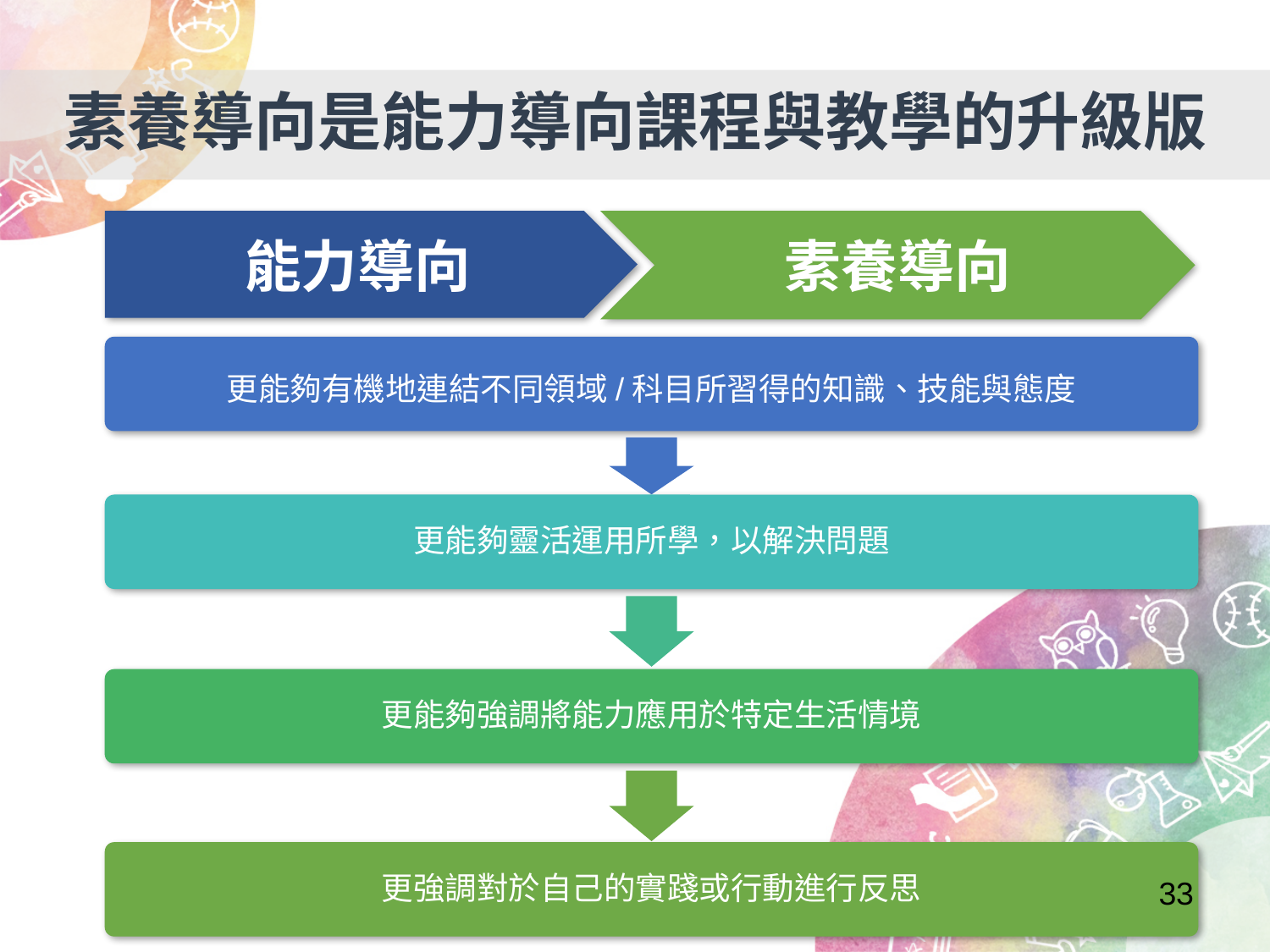

素養導向是能力導向課程與教學的升級版
能力導向
素養導向

更能夠有機地連結不同領域/科目所習得的知識、技能與態度

更能夠靈活運用所學，以解決問題

更能夠強調將能力應用於特定生活情境

更強調對於自己的實踐或行動進行反思
33